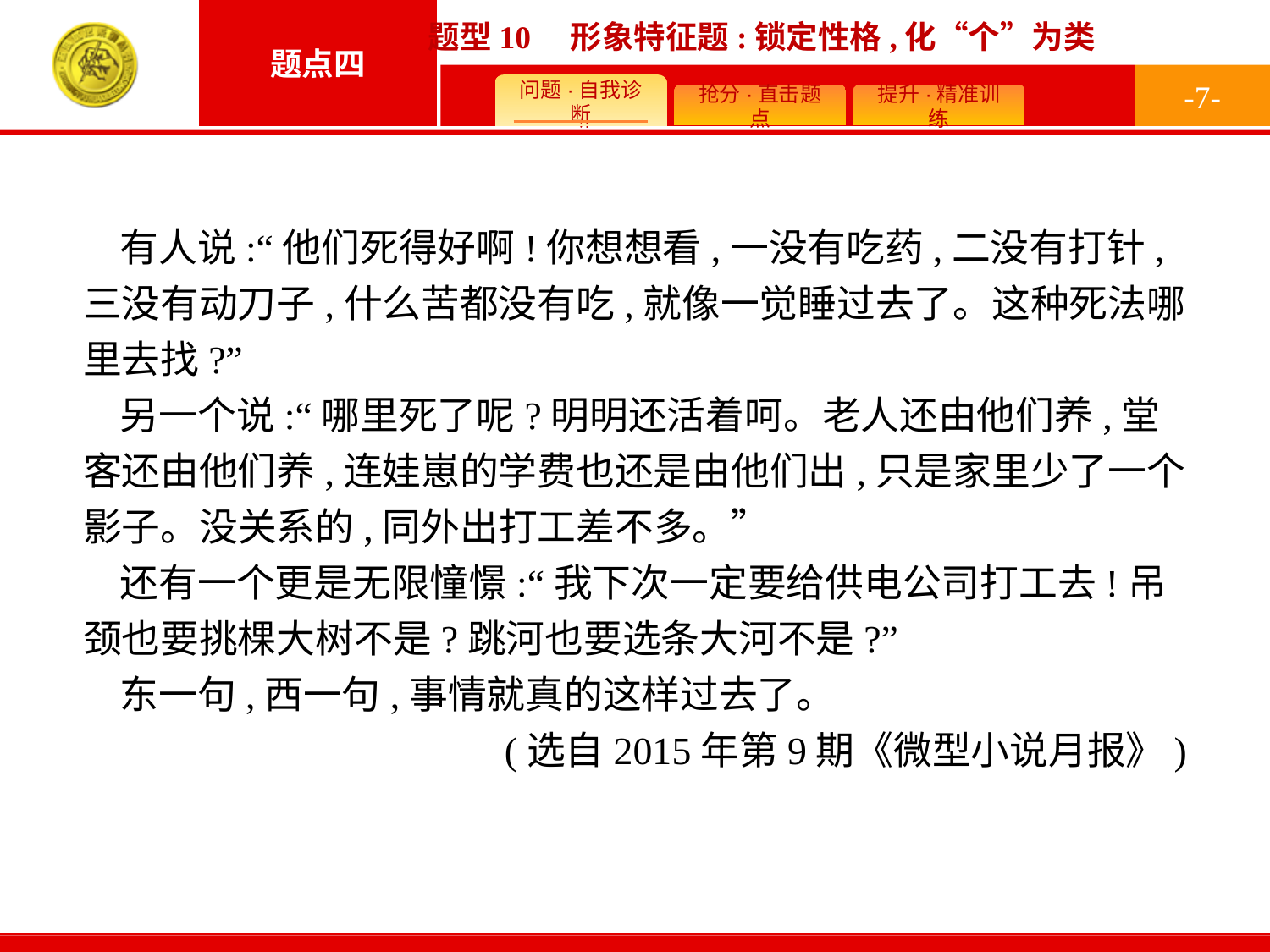

-7-
有人说:“他们死得好啊!你想想看,一没有吃药,二没有打针,三没有动刀子,什么苦都没有吃,就像一觉睡过去了。这种死法哪里去找?”
另一个说:“哪里死了呢?明明还活着呵。老人还由他们养,堂客还由他们养,连娃崽的学费也还是由他们出,只是家里少了一个影子。没关系的,同外出打工差不多。”
还有一个更是无限憧憬:“我下次一定要给供电公司打工去!吊颈也要挑棵大树不是?跳河也要选条大河不是?”
东一句,西一句,事情就真的这样过去了。
(选自2015年第9期《微型小说月报》)